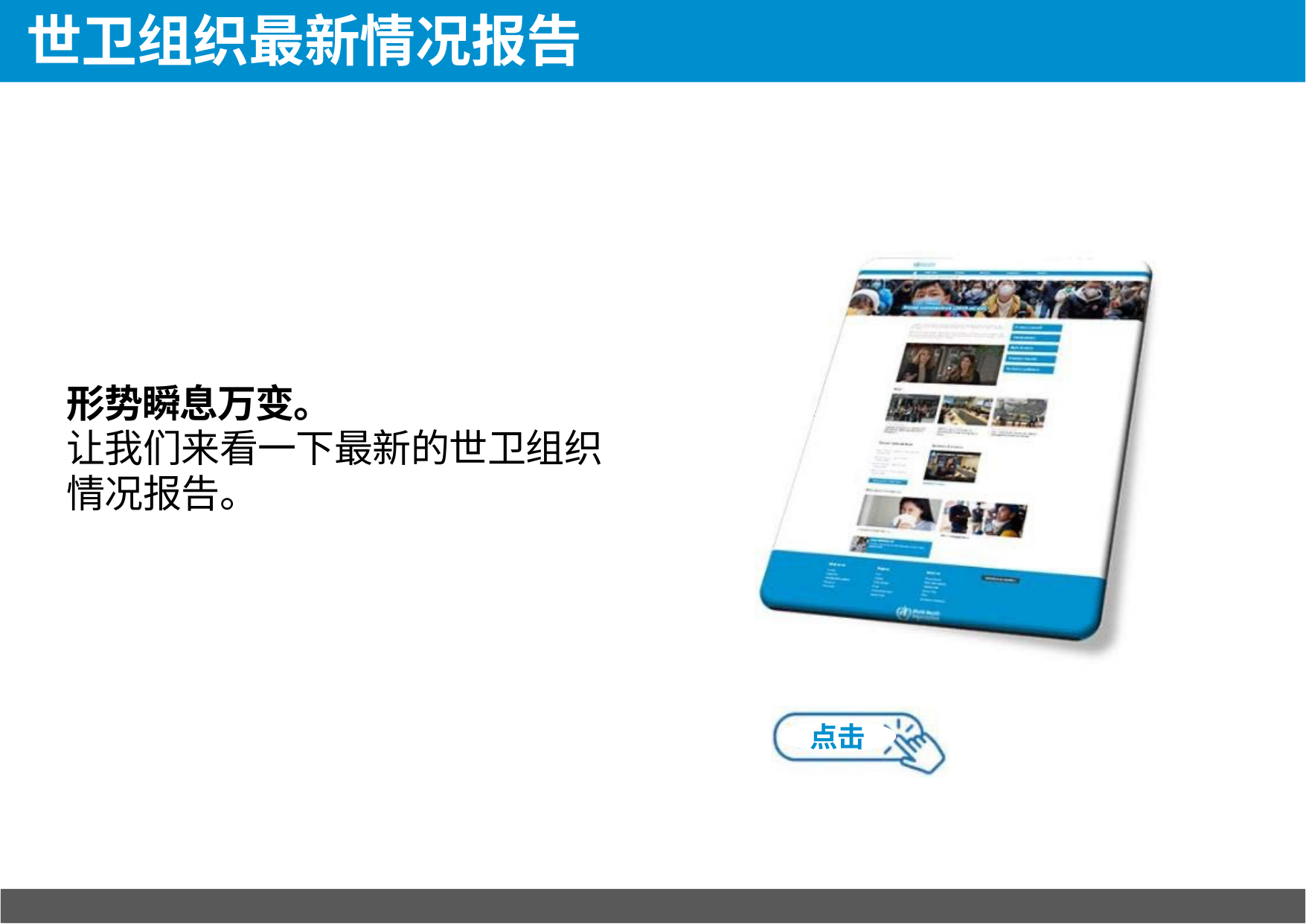

# 世卫组织最新情况报告

形势瞬息万变。
让我们来看一下最新的世卫组织
情况报告。

点击